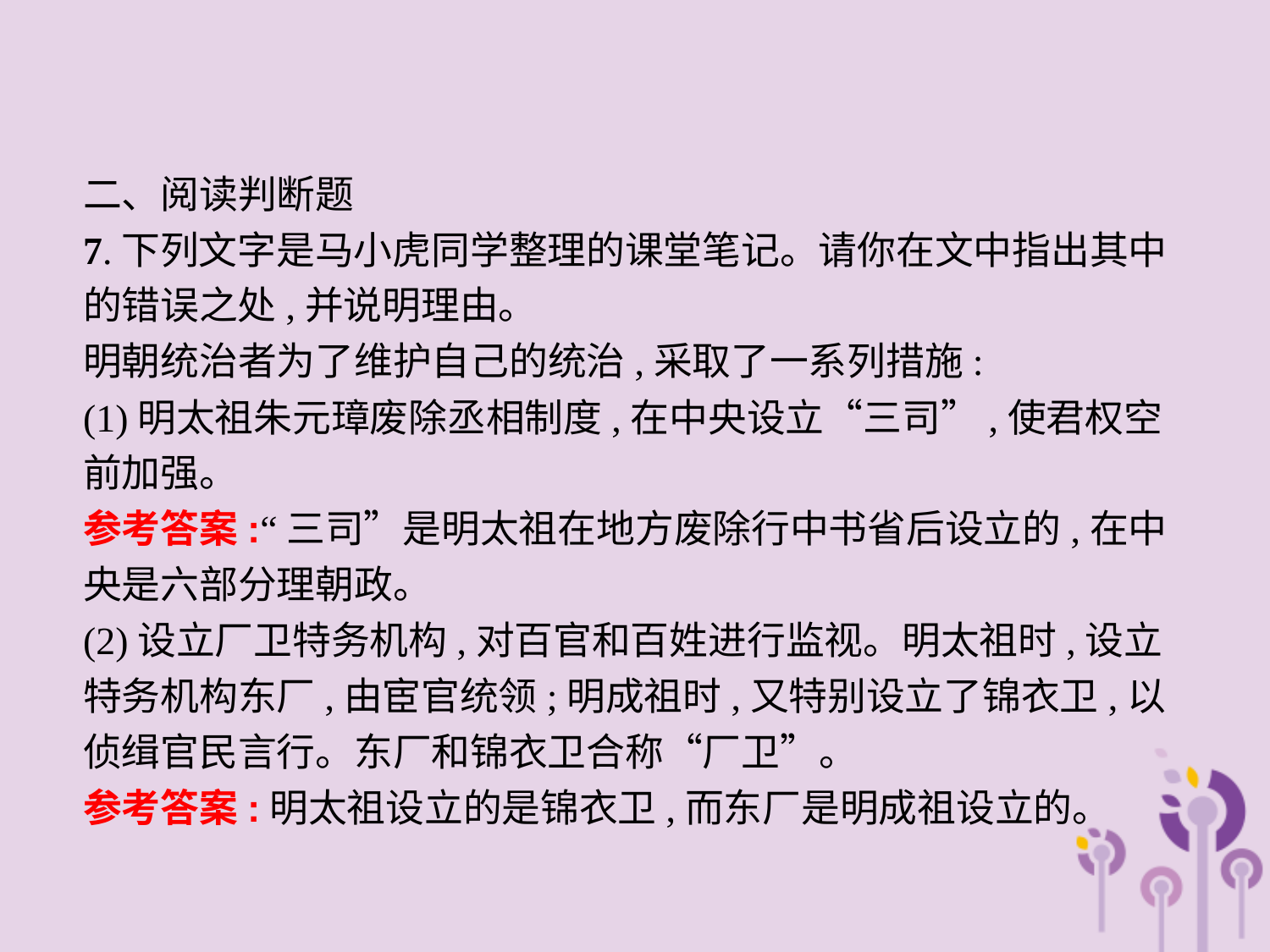

二、阅读判断题
7.下列文字是马小虎同学整理的课堂笔记。请你在文中指出其中的错误之处,并说明理由。
明朝统治者为了维护自己的统治,采取了一系列措施:
(1)明太祖朱元璋废除丞相制度,在中央设立“三司”,使君权空前加强。
参考答案:“三司”是明太祖在地方废除行中书省后设立的,在中央是六部分理朝政。
(2)设立厂卫特务机构,对百官和百姓进行监视。明太祖时,设立特务机构东厂,由宦官统领;明成祖时,又特别设立了锦衣卫,以侦缉官民言行。东厂和锦衣卫合称“厂卫”。
参考答案:明太祖设立的是锦衣卫,而东厂是明成祖设立的。